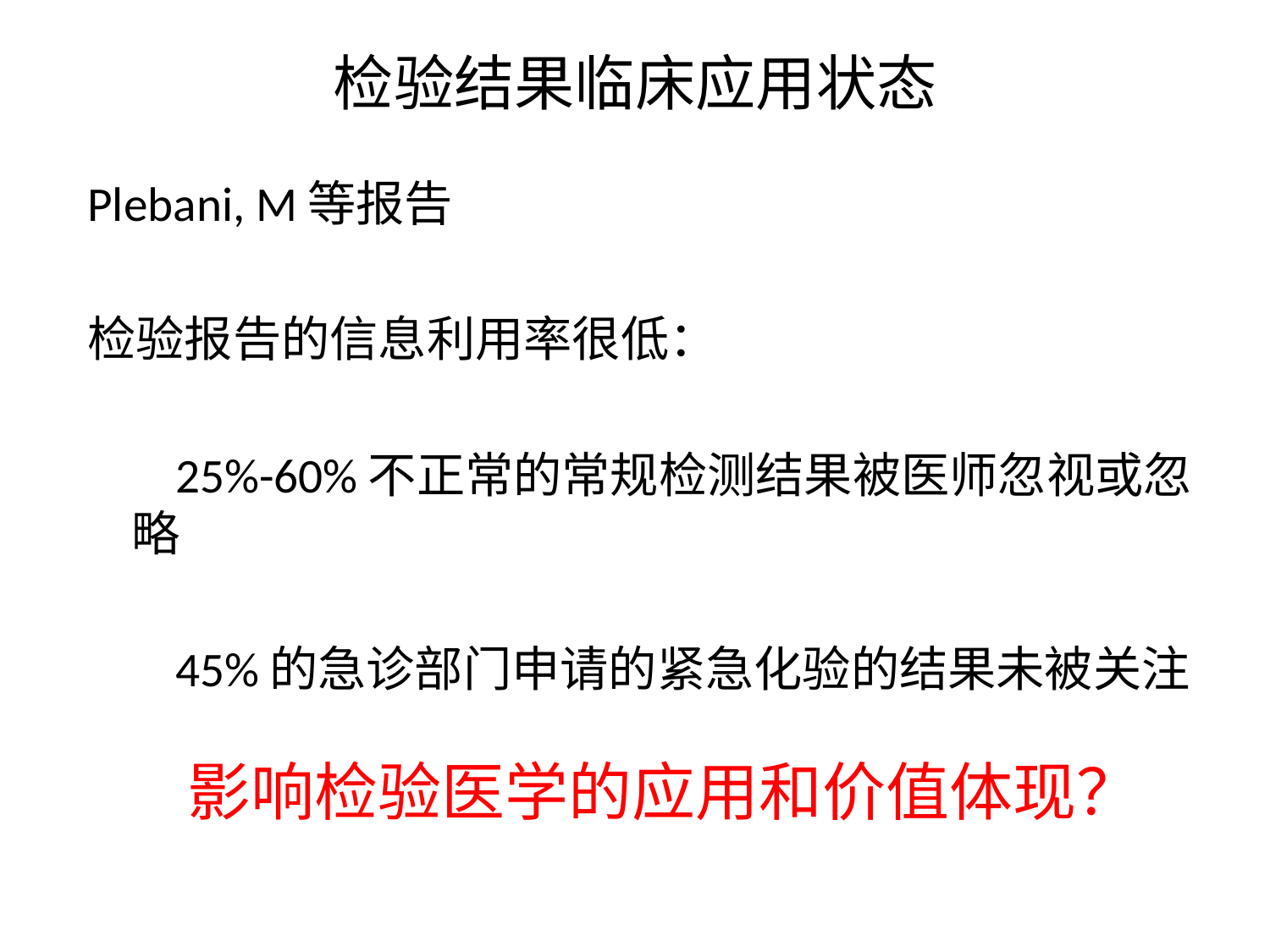

# 检验结果临床应用状态
Plebani, M等报告

检验报告的信息利用率很低：

        25%-60%不正常的常规检测结果被医师忽视或忽略

        45%的急诊部门申请的紧急化验的结果未被关注

影响检验医学的应用和价值体现？